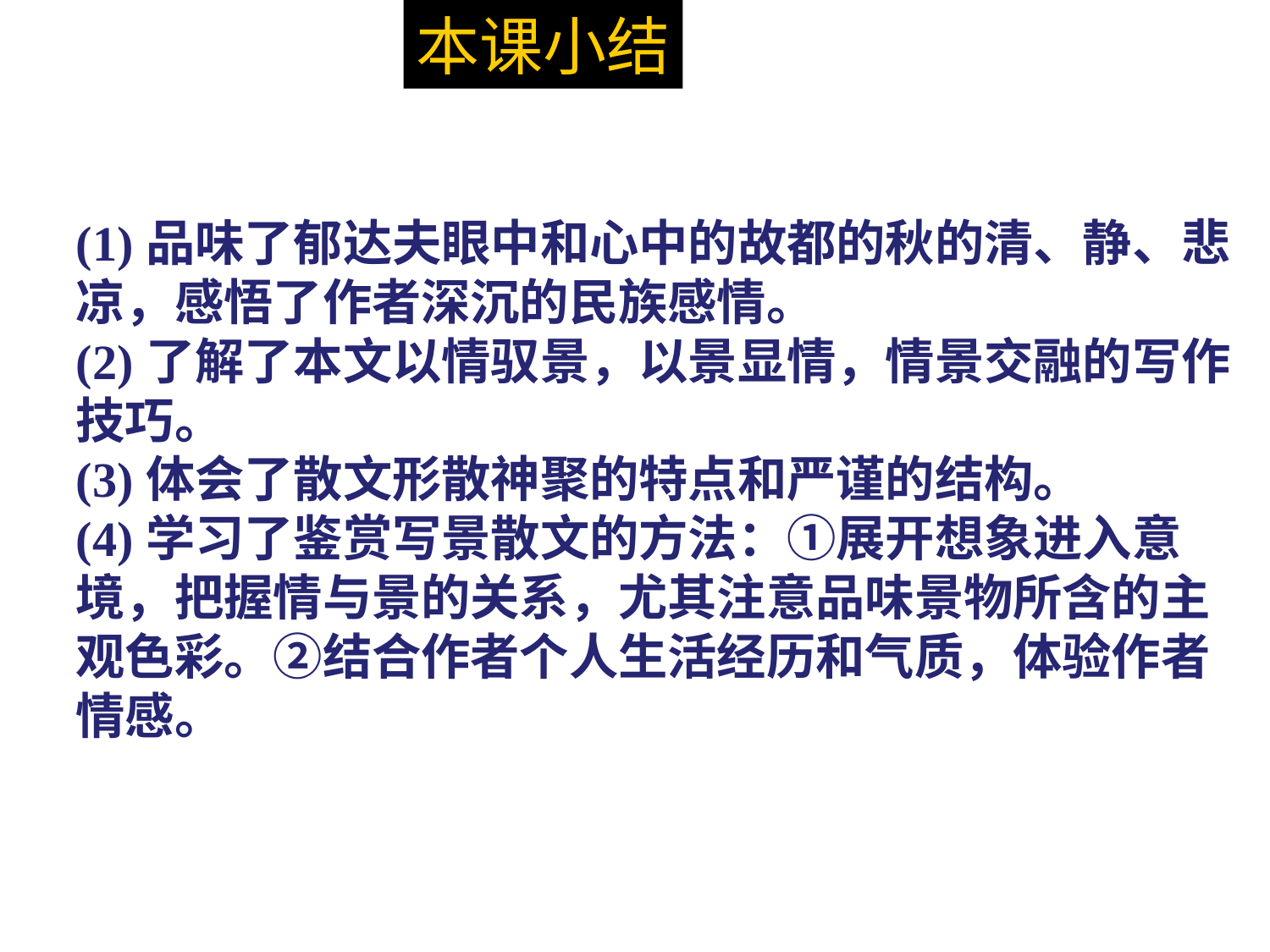

本课小结
(1)品味了郁达夫眼中和心中的故都的秋的清、静、悲凉，感悟了作者深沉的民族感情。
(2)了解了本文以情驭景，以景显情，情景交融的写作技巧。
(3)体会了散文形散神聚的特点和严谨的结构。
(4)学习了鉴赏写景散文的方法：①展开想象进入意境，把握情与景的关系，尤其注意品味景物所含的主观色彩。②结合作者个人生活经历和气质，体验作者情感。